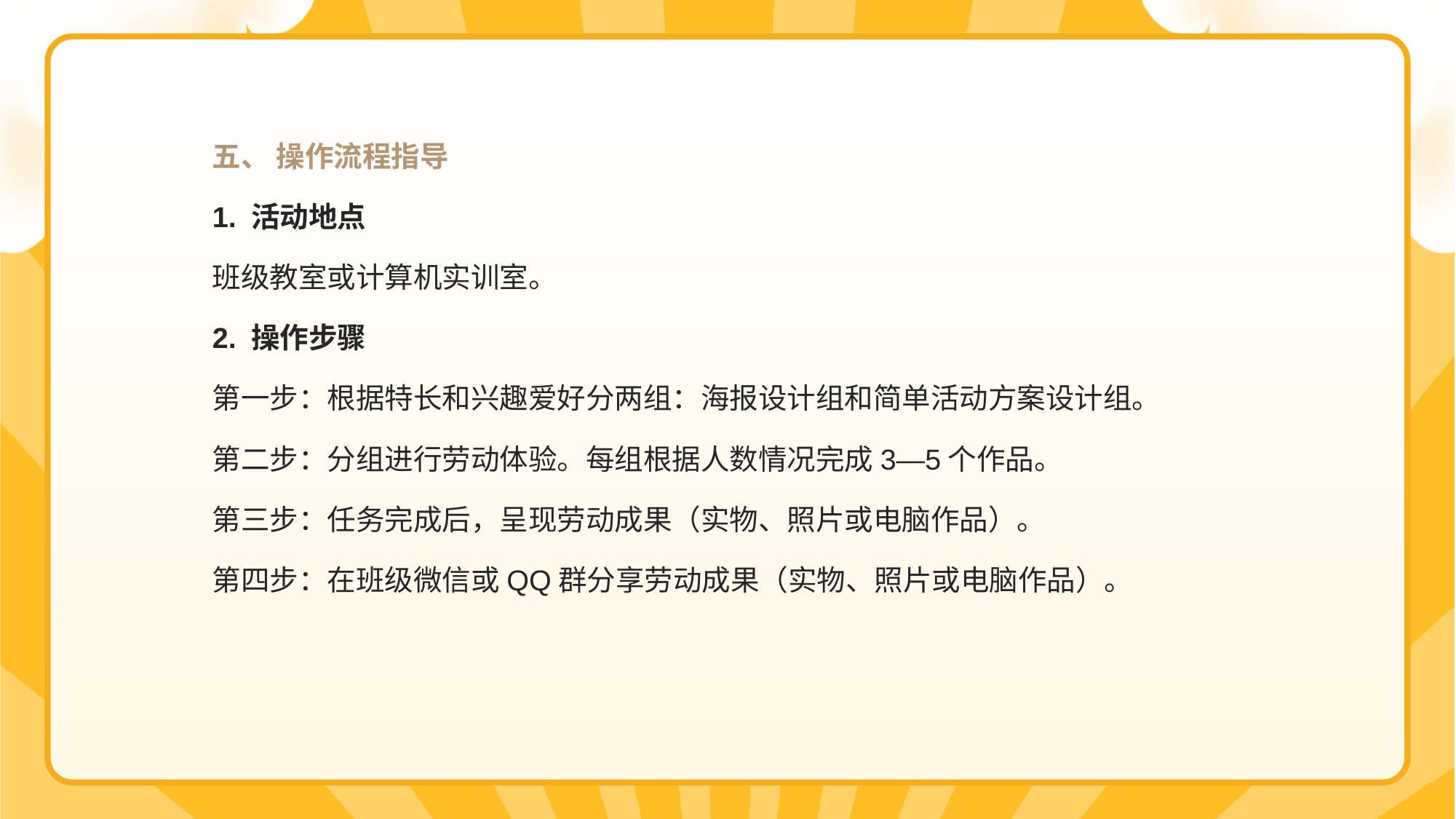

五、 操作流程指导
1. 活动地点
班级教室或计算机实训室。
2. 操作步骤
第一步：根据特长和兴趣爱好分两组：海报设计组和简单活动方案设计组。
第二步：分组进行劳动体验。每组根据人数情况完成3—5个作品。
第三步：任务完成后，呈现劳动成果（实物、照片或电脑作品）。
第四步：在班级微信或QQ群分享劳动成果（实物、照片或电脑作品）。